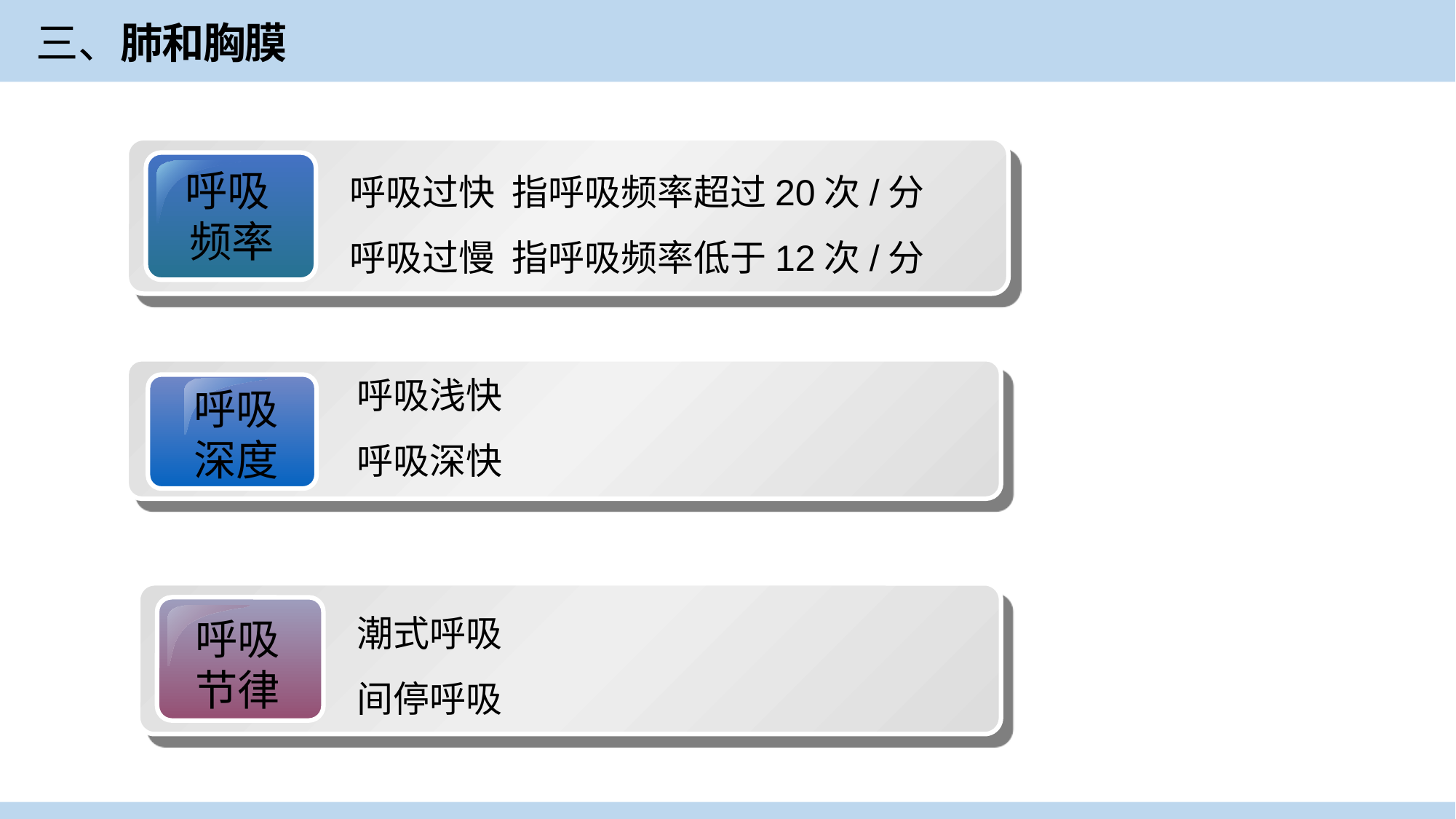

三、肺和胸膜

呼吸
频率

呼吸过快  指呼吸频率超过20次/分
呼吸过慢  指呼吸频率低于12次/分
呼吸浅快
呼吸深快

呼吸
深度

潮式呼吸
间停呼吸

呼吸
节律